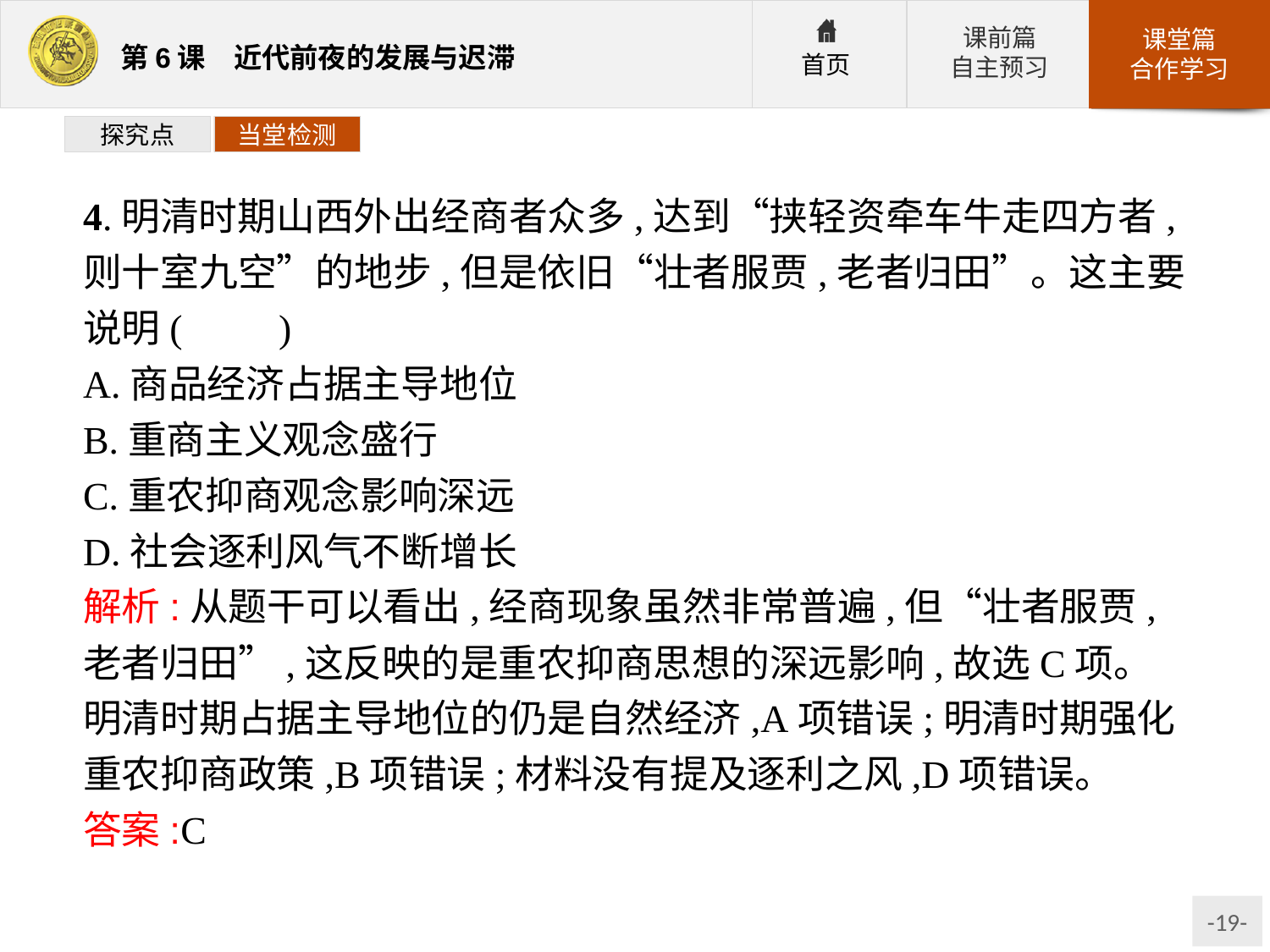

探究点
当堂检测
4.明清时期山西外出经商者众多,达到“挟轻资牵车牛走四方者,则十室九空”的地步,但是依旧“壮者服贾,老者归田”。这主要说明(　　)
A.商品经济占据主导地位
B.重商主义观念盛行
C.重农抑商观念影响深远
D.社会逐利风气不断增长
解析:从题干可以看出,经商现象虽然非常普遍,但“壮者服贾,老者归田”,这反映的是重农抑商思想的深远影响,故选C项。明清时期占据主导地位的仍是自然经济,A项错误;明清时期强化重农抑商政策,B项错误;材料没有提及逐利之风,D项错误。
答案:C